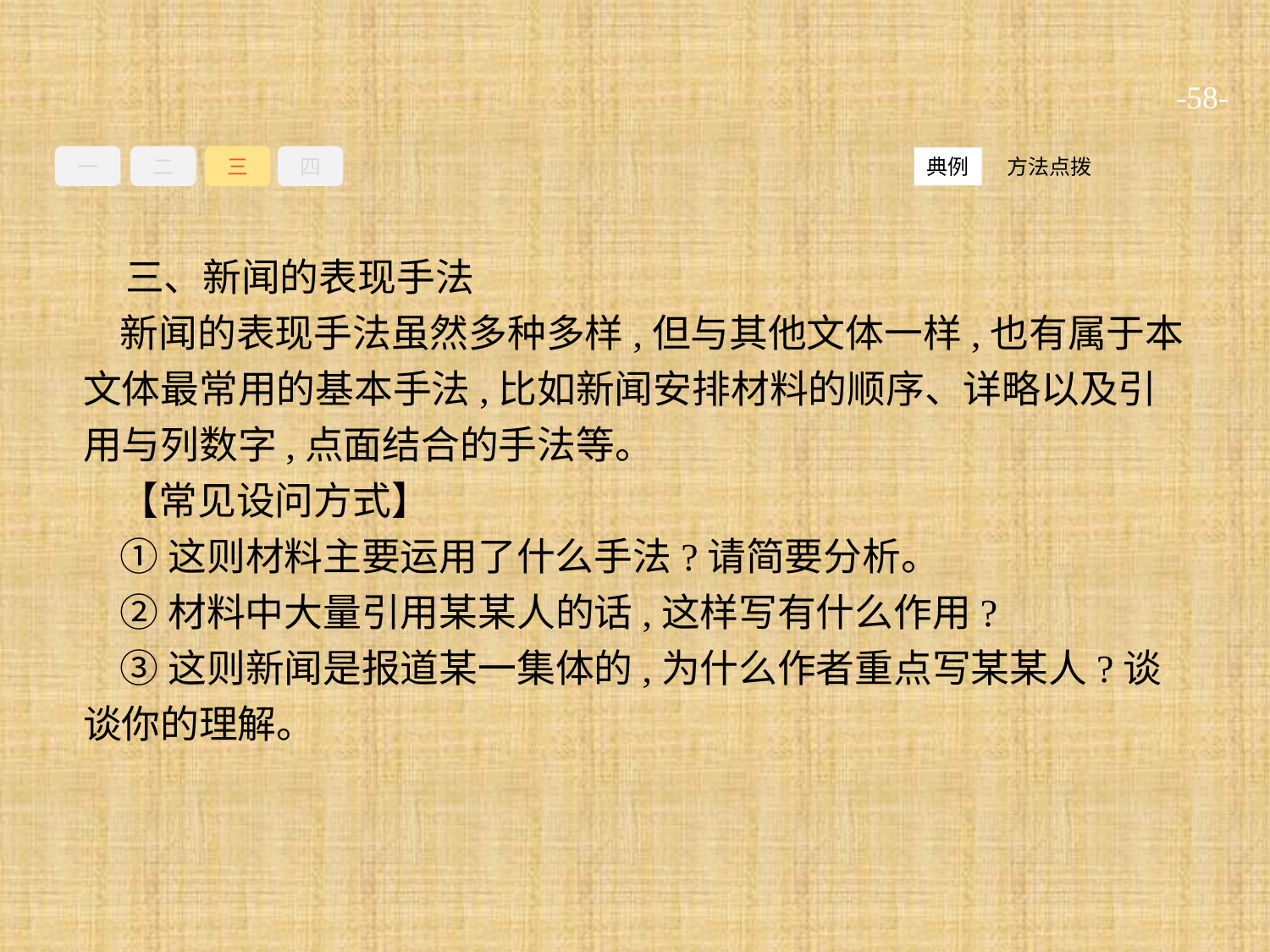

-58-
一
二
三
四
方法点拨
典例
三、新闻的表现手法
新闻的表现手法虽然多种多样,但与其他文体一样,也有属于本文体最常用的基本手法,比如新闻安排材料的顺序、详略以及引用与列数字,点面结合的手法等。
【常见设问方式】
①这则材料主要运用了什么手法?请简要分析。
②材料中大量引用某某人的话,这样写有什么作用?
③这则新闻是报道某一集体的,为什么作者重点写某某人?谈谈你的理解。